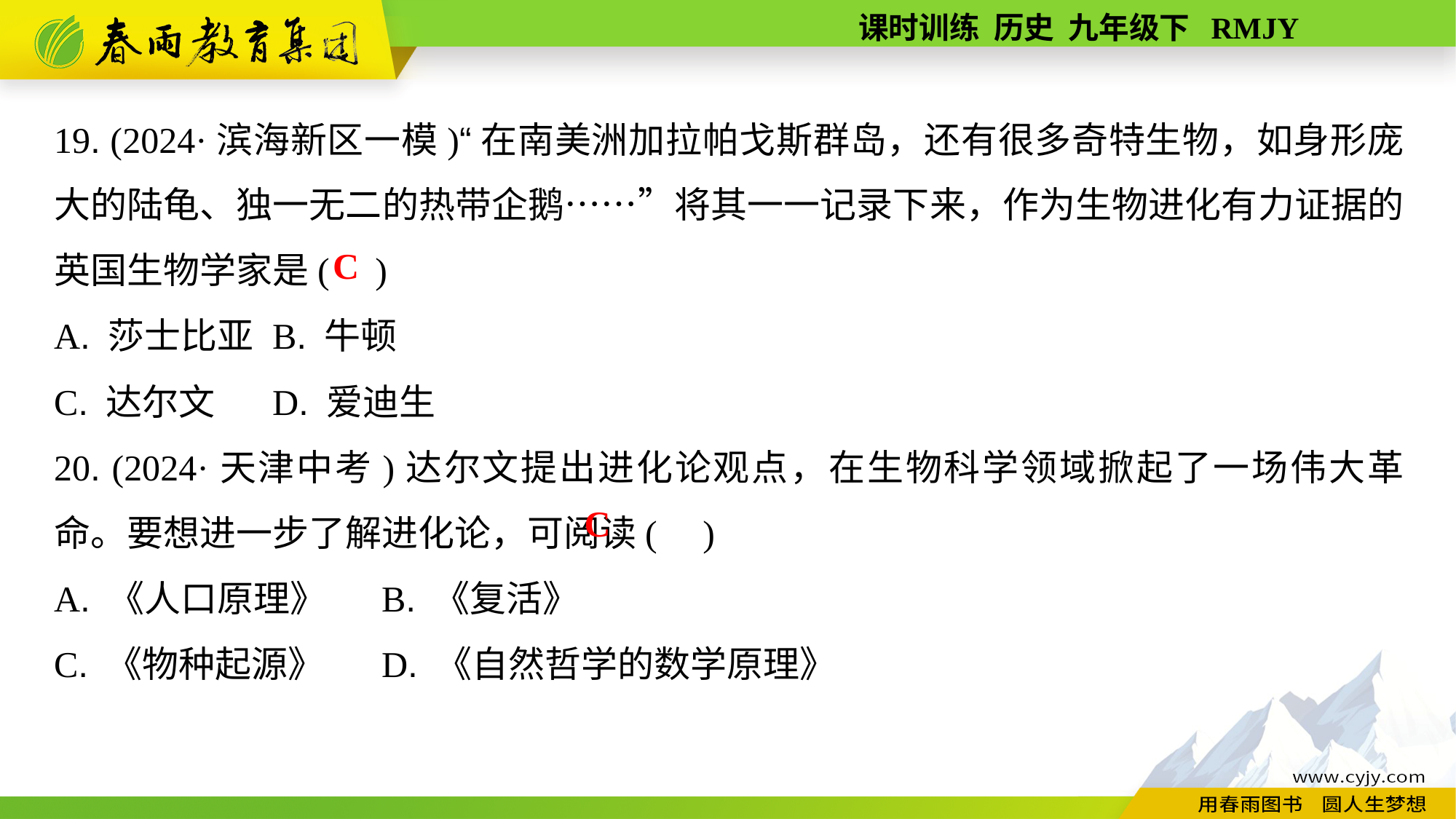

19. (2024·滨海新区一模)“在南美洲加拉帕戈斯群岛，还有很多奇特生物，如身形庞大的陆龟、独一无二的热带企鹅……”将其一一记录下来，作为生物进化有力证据的英国生物学家是(     )
A. 莎士比亚	B. 牛顿
C. 达尔文	D. 爱迪生
20. (2024·天津中考)达尔文提出进化论观点，在生物科学领域掀起了一场伟大革命。要想进一步了解进化论，可阅读(     )
A. 《人口原理》	B. 《复活》
C. 《物种起源》	D. 《自然哲学的数学原理》
C
C